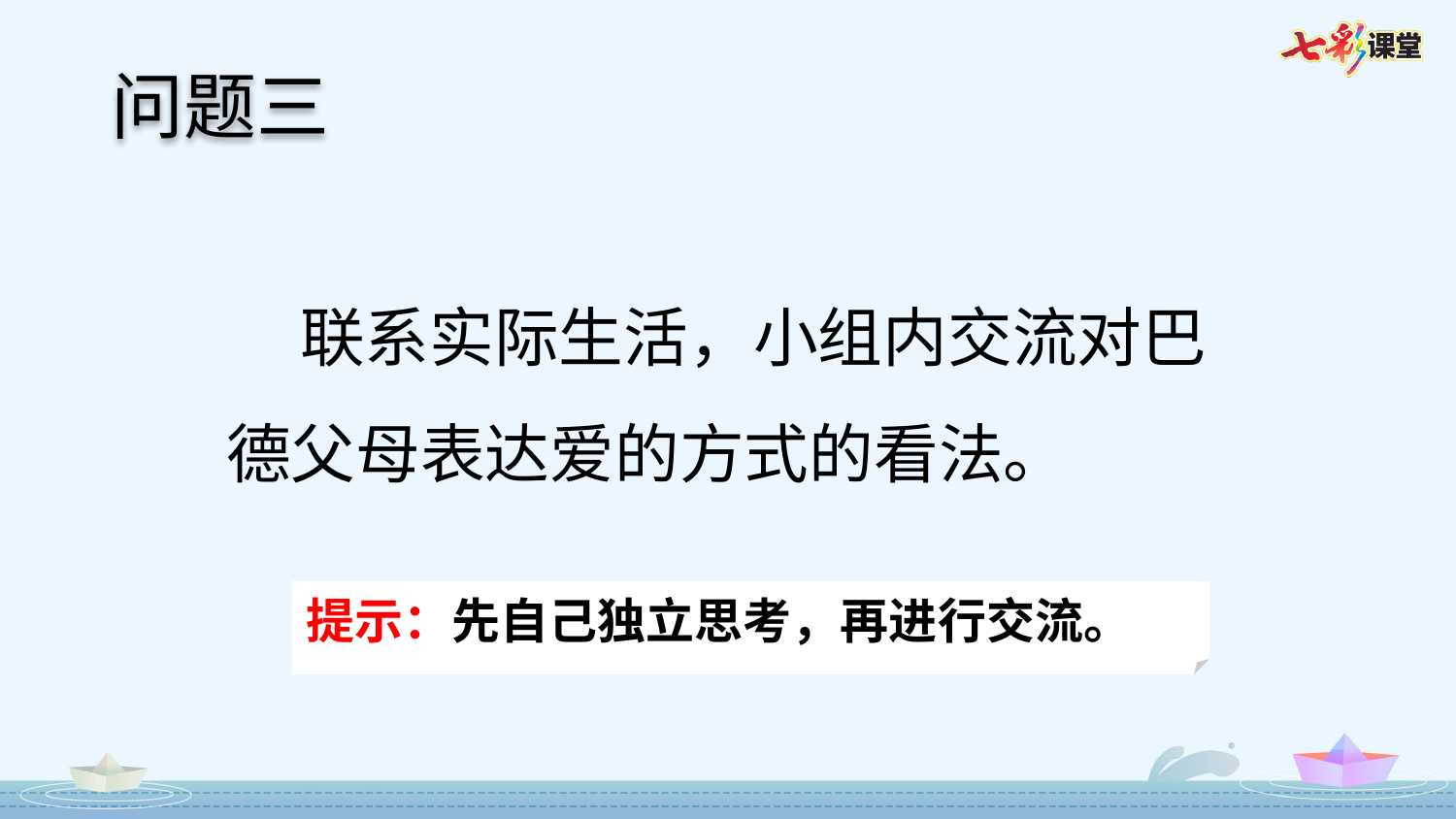

问题三
    联系实际生活，小组内交流对巴德父母表达爱的方式的看法。
提示：先自己独立思考，再进行交流。